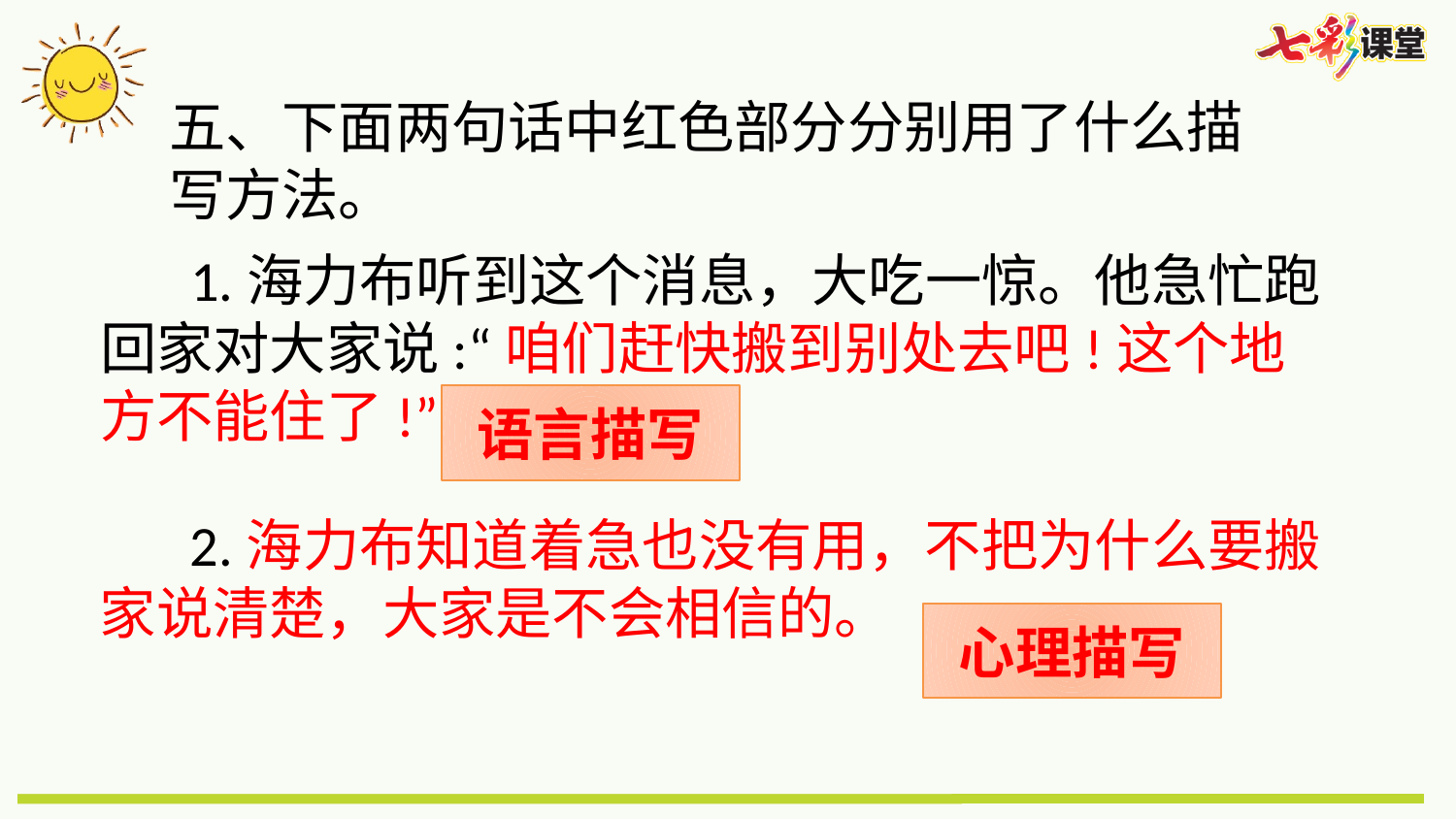

五、下面两句话中红色部分分别用了什么描写方法。
       1.海力布听到这个消息，大吃一惊。他急忙跑回家对大家说:“咱们赶快搬到别处去吧!这个地方不能住了!”
语言描写
       2.海力布知道着急也没有用，不把为什么要搬家说清楚，大家是不会相信的。
心理描写